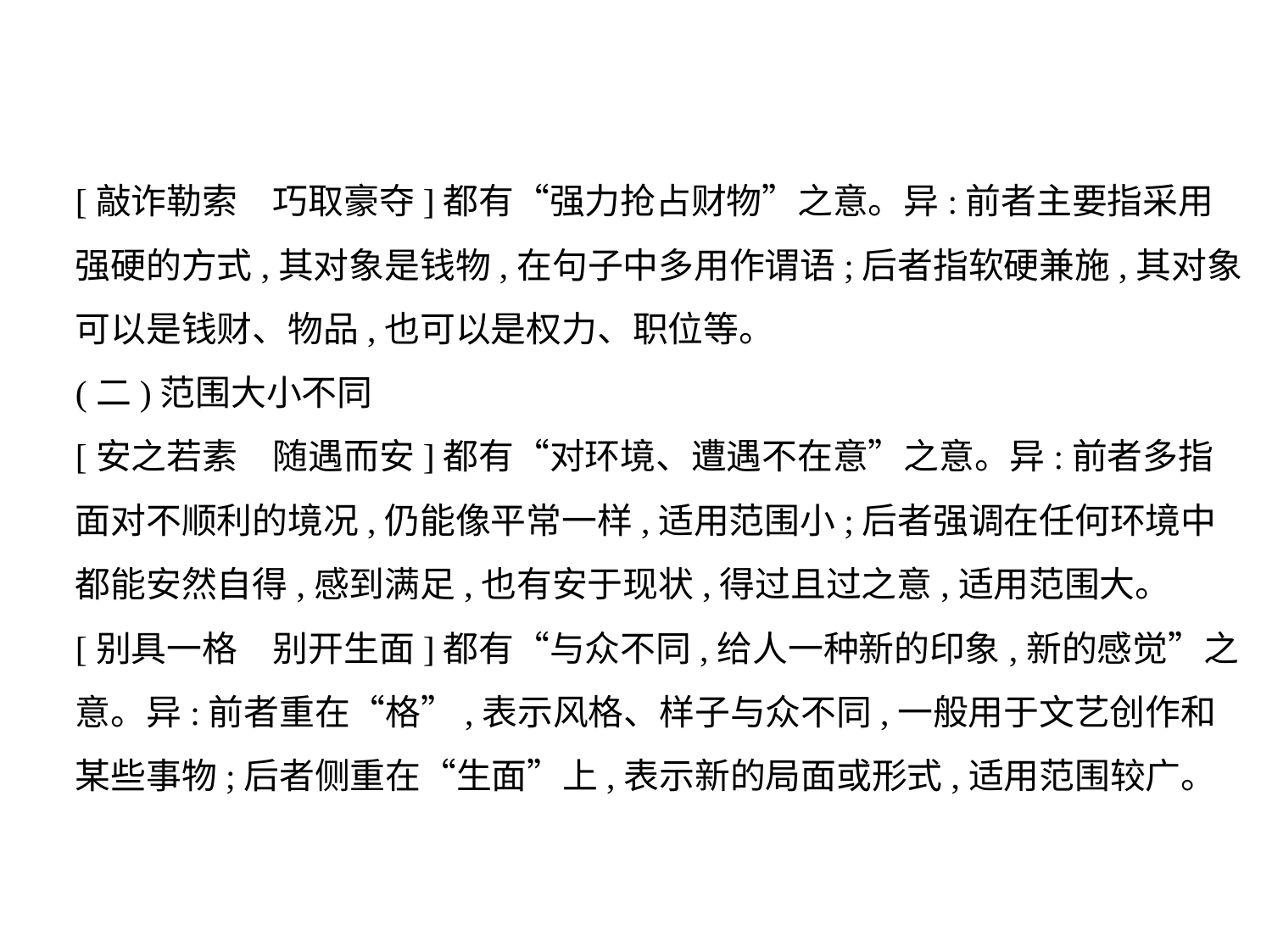

[敲诈勒索　巧取豪夺]都有“强力抢占财物”之意。异:前者主要指采用
强硬的方式,其对象是钱物,在句子中多用作谓语;后者指软硬兼施,其对象
可以是钱财、物品,也可以是权力、职位等。
(二)范围大小不同
[安之若素　随遇而安]都有“对环境、遭遇不在意”之意。异:前者多指
面对不顺利的境况,仍能像平常一样,适用范围小;后者强调在任何环境中
都能安然自得,感到满足,也有安于现状,得过且过之意,适用范围大。
[别具一格　别开生面]都有“与众不同,给人一种新的印象,新的感觉”之
意。异:前者重在“格”,表示风格、样子与众不同,一般用于文艺创作和
某些事物;后者侧重在“生面”上,表示新的局面或形式,适用范围较广。